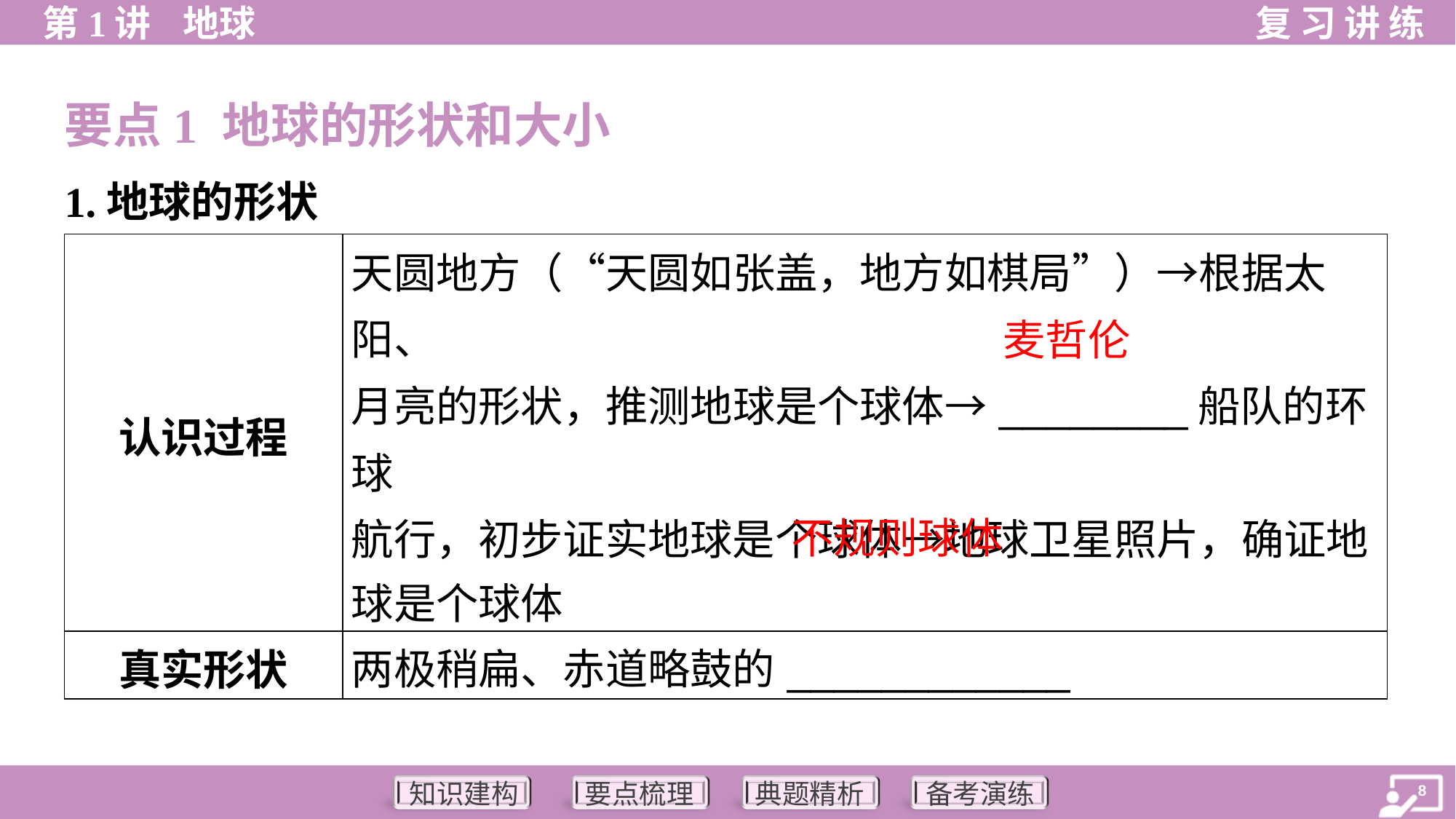

要点1 地球的形状和大小
1.地球的形状
| 认识过程 | 天圆地方（“天圆如张盖，地方如棋局”）→根据太阳、 月亮的形状，推测地球是个球体→\_\_\_\_\_\_\_\_船队的环球 航行，初步证实地球是个球体→地球卫星照片，确证地 球是个球体 |
| --- | --- |
| 真实形状 | 两极稍扁、赤道略鼓的\_\_\_\_\_\_\_\_\_\_\_\_ |
麦哲伦
不规则球体